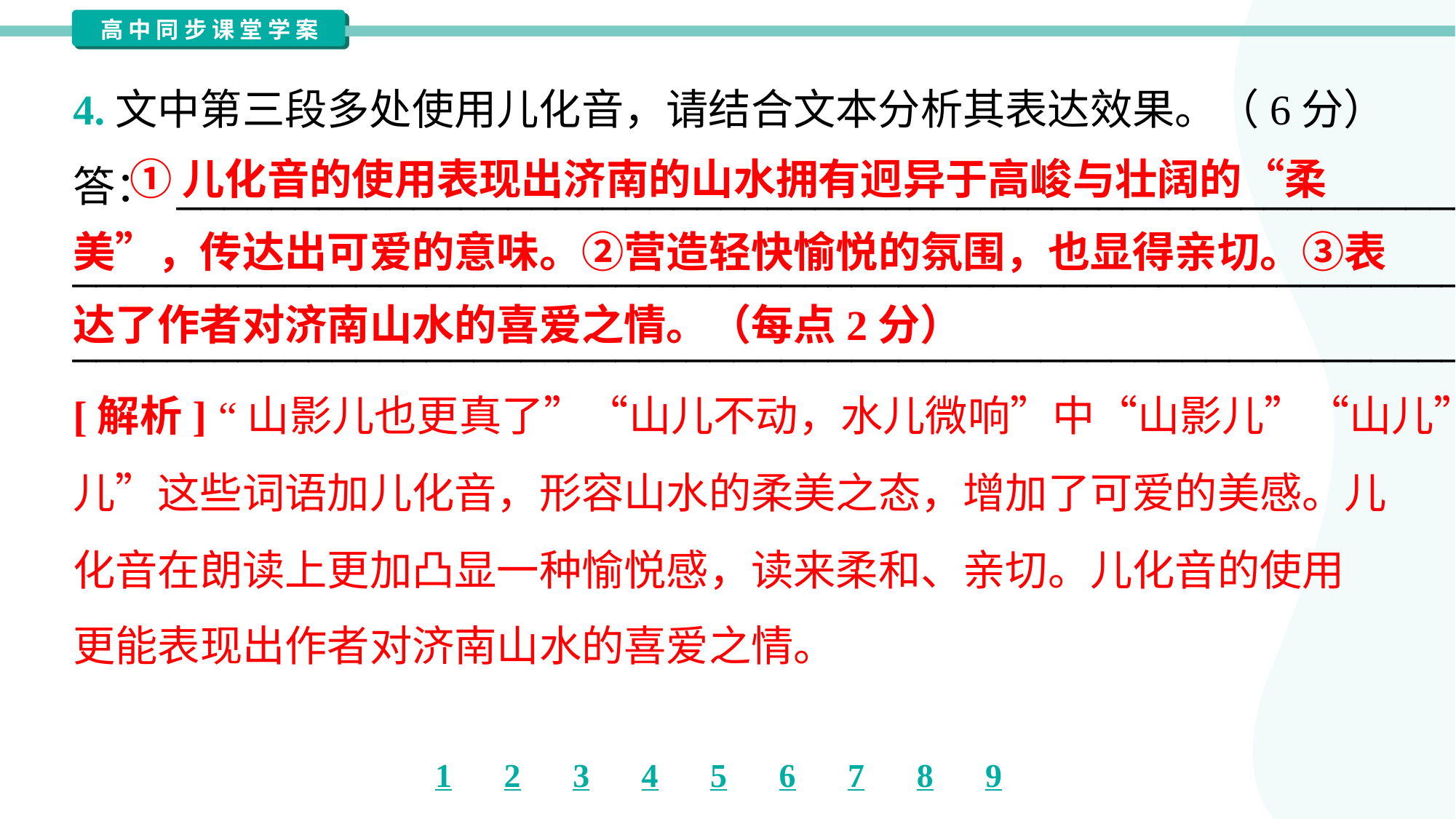

4.文中第三段多处使用儿化音，请结合文本分析其表达效果。（6分）
答： ________________________________________________________
_____________________________________________________________
_____________________________________________________________
      ①儿化音的使用表现出济南的山水拥有迥异于高峻与壮阔的“柔
美”，传达出可爱的意味。②营造轻快愉悦的氛围，也显得亲切。③表
达了作者对济南山水的喜爱之情。（每点2分）
[解析] “山影儿也更真了”“山儿不动，水儿微响”中“山影儿”“山儿”“水
儿”这些词语加儿化音，形容山水的柔美之态，增加了可爱的美感。儿
化音在朗读上更加凸显一种愉悦感，读来柔和、亲切。儿化音的使用
更能表现出作者对济南山水的喜爱之情。